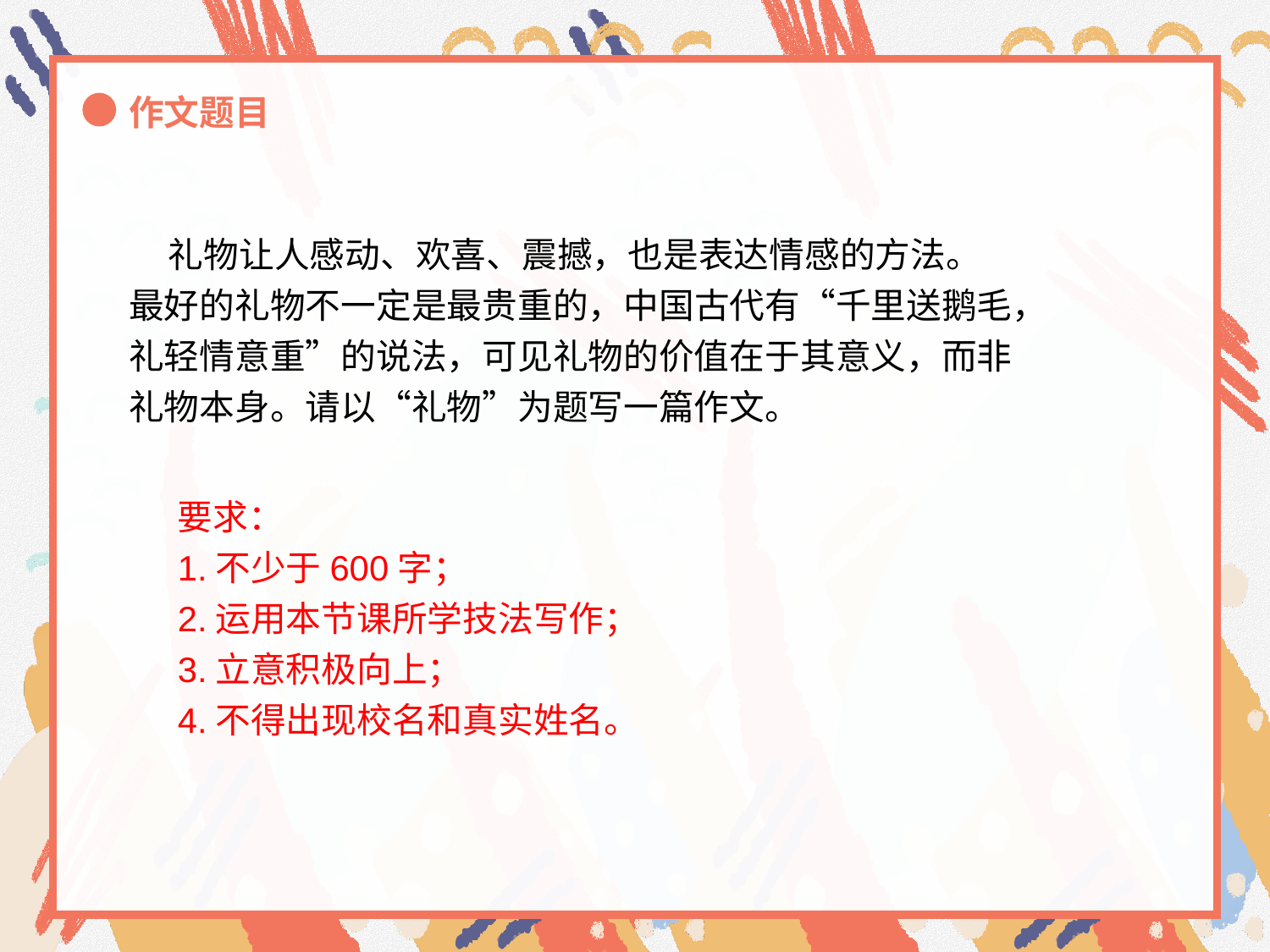

作文题目

    礼物让人感动、欢喜、震撼，也是表达情感的方法。
最好的礼物不一定是最贵重的，中国古代有“千里送鹅毛，
礼轻情意重”的说法，可见礼物的价值在于其意义，而非
礼物本身。请以“礼物”为题写一篇作文。
要求：
1.不少于600字；
2.运用本节课所学技法写作；
3.立意积极向上；
4.不得出现校名和真实姓名。